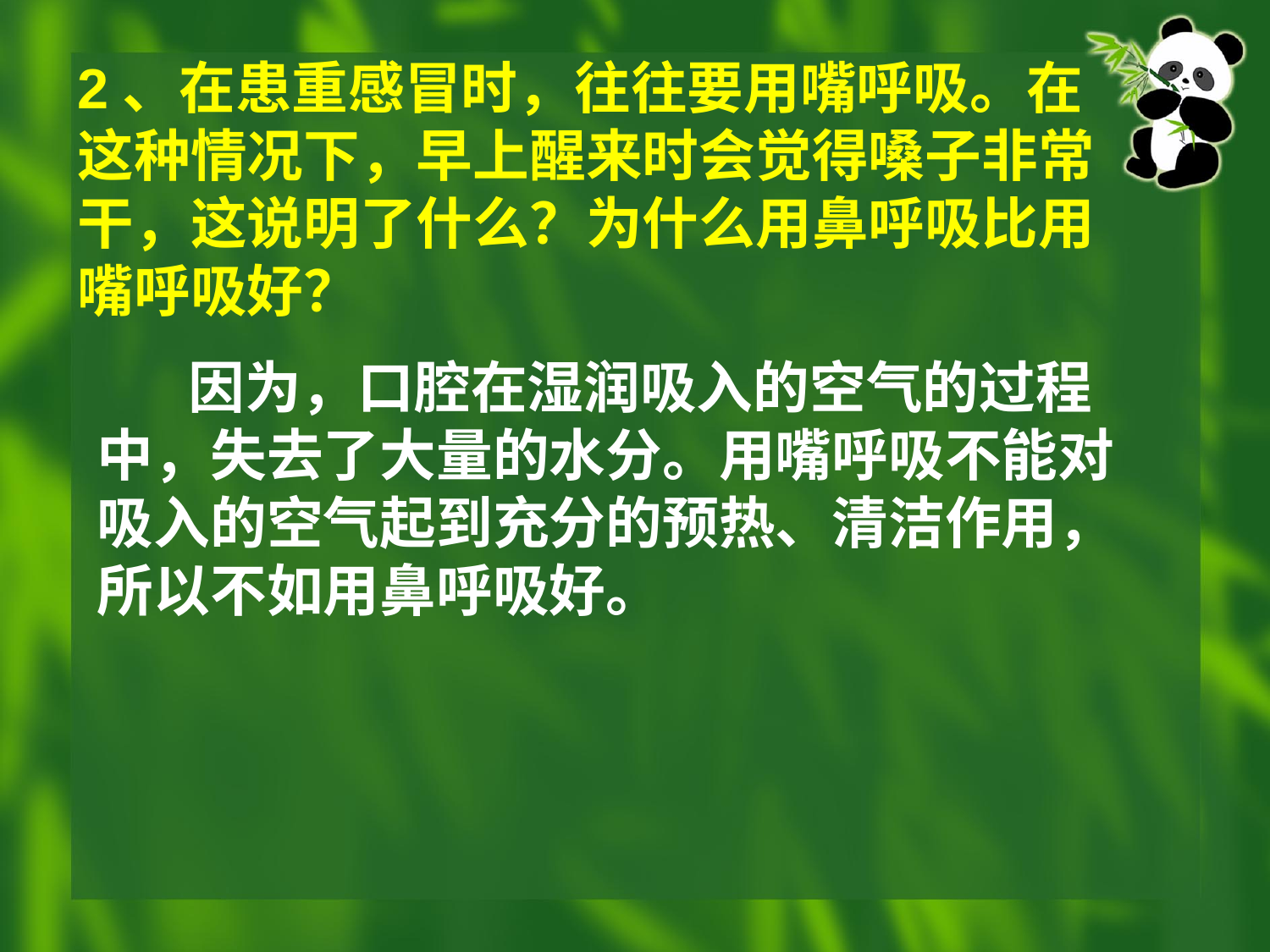

2、在患重感冒时，往往要用嘴呼吸。在这种情况下，早上醒来时会觉得嗓子非常干，这说明了什么？为什么用鼻呼吸比用嘴呼吸好？
      因为，口腔在湿润吸入的空气的过程中，失去了大量的水分。用嘴呼吸不能对吸入的空气起到充分的预热、清洁作用，所以不如用鼻呼吸好。